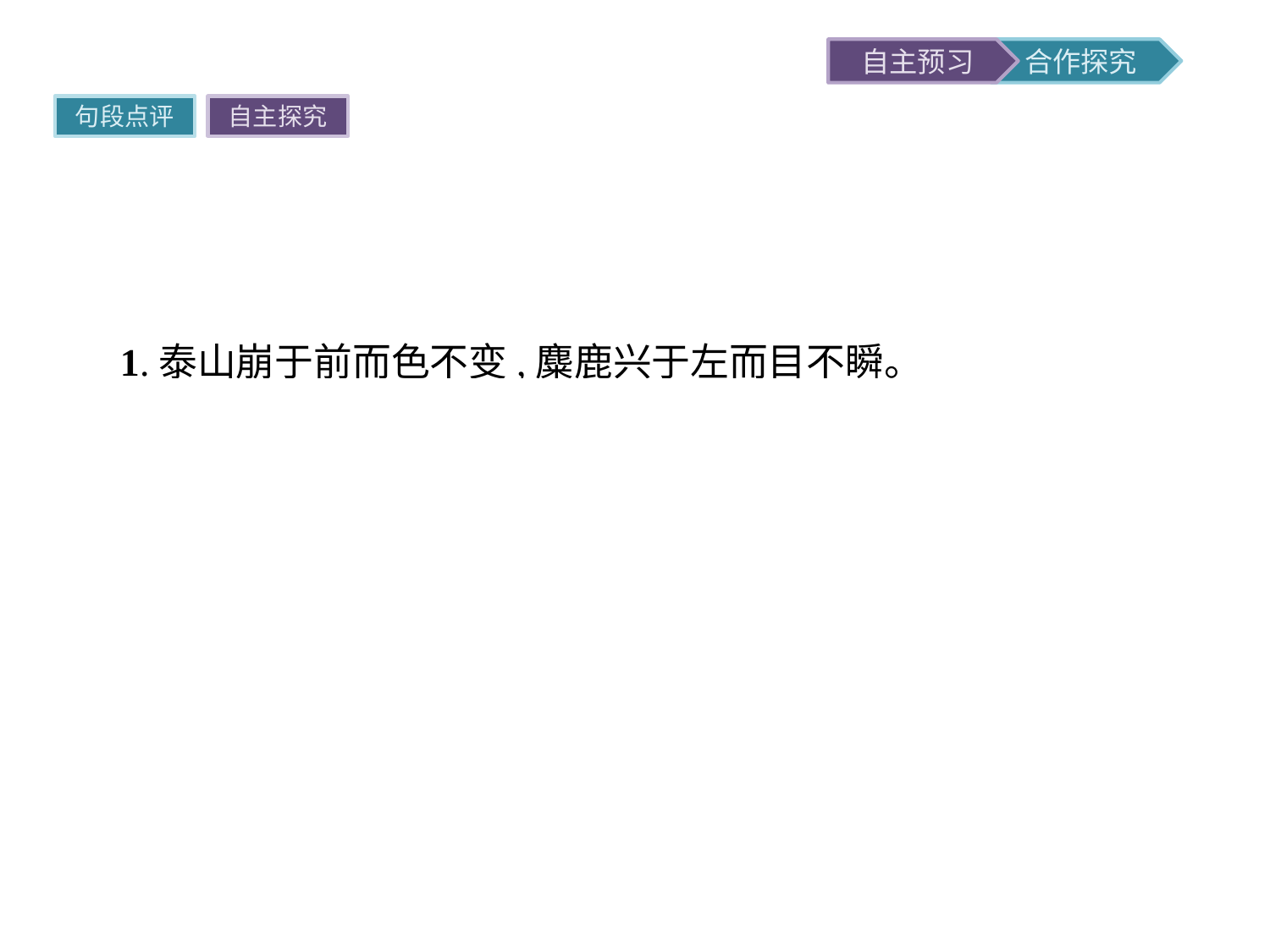

句段点评
自主探究
1.泰山崩于前而色不变,麋鹿兴于左而目不瞬。
翻译即使泰山在眼前崩倒了也能保持脸不变色,即使麋鹿在你身边突然出现,眼珠也不转动。
点评这句话运用夸张和对偶的修辞手法,生动形象地写出了将领要沉着冷静。色,脸色。意指镇静沉着,在突发事变前毫不惊慌失措。